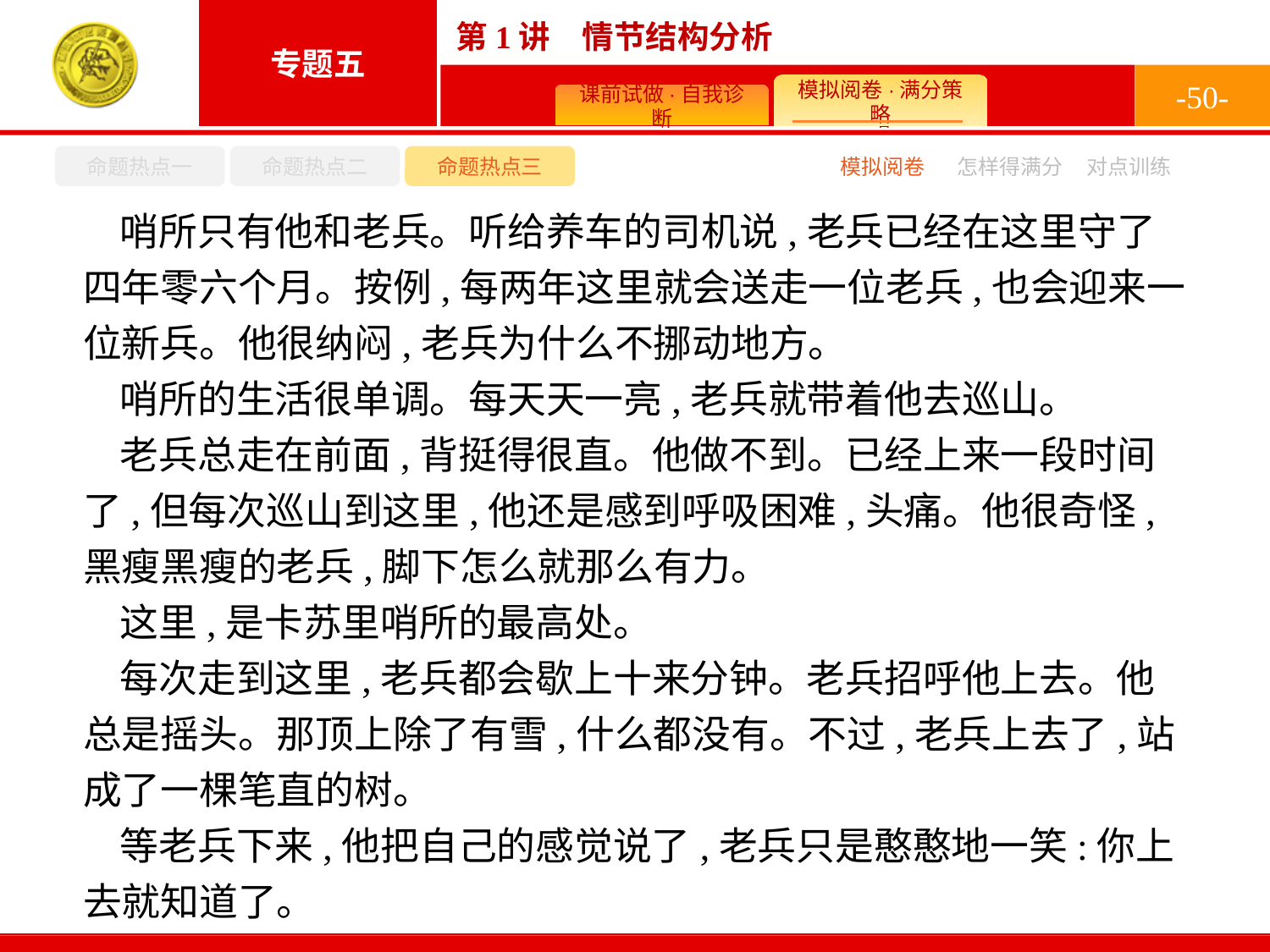

-50-
命题热点一
命题热点二
命题热点三
模拟阅卷
怎样得满分
对点训练
哨所只有他和老兵。听给养车的司机说,老兵已经在这里守了四年零六个月。按例,每两年这里就会送走一位老兵,也会迎来一位新兵。他很纳闷,老兵为什么不挪动地方。
哨所的生活很单调。每天天一亮,老兵就带着他去巡山。
老兵总走在前面,背挺得很直。他做不到。已经上来一段时间了,但每次巡山到这里,他还是感到呼吸困难,头痛。他很奇怪,黑瘦黑瘦的老兵,脚下怎么就那么有力。
这里,是卡苏里哨所的最高处。
每次走到这里,老兵都会歇上十来分钟。老兵招呼他上去。他总是摇头。那顶上除了有雪,什么都没有。不过,老兵上去了,站成了一棵笔直的树。
等老兵下来,他把自己的感觉说了,老兵只是憨憨地一笑:你上去就知道了。